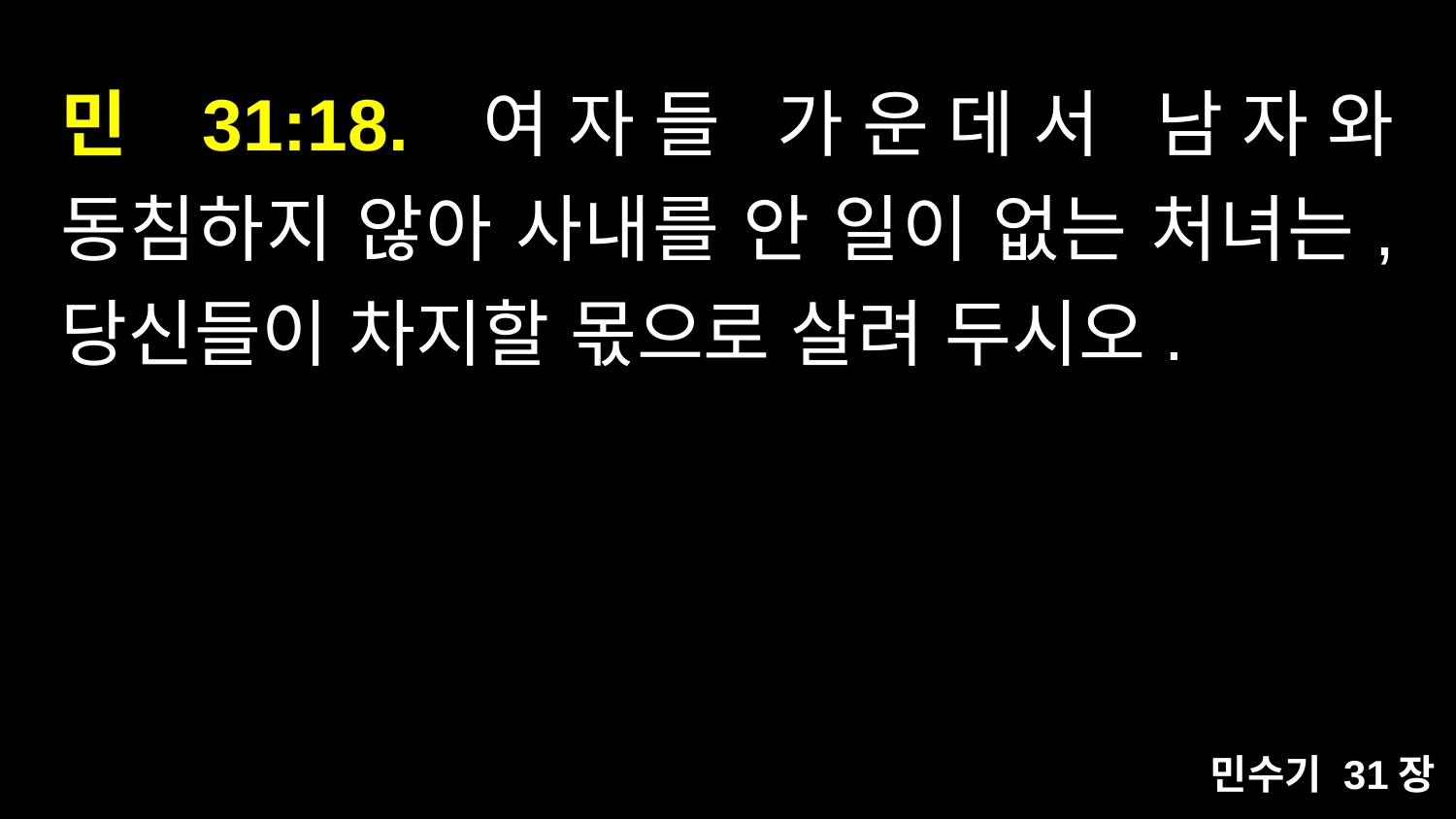

# 민 31:18. 여자들 가운데서 남자와 동침하지 않아 사내를 안 일이 없는 처녀는, 당신들이 차지할 몫으로 살려 두시오.
민수기 31장